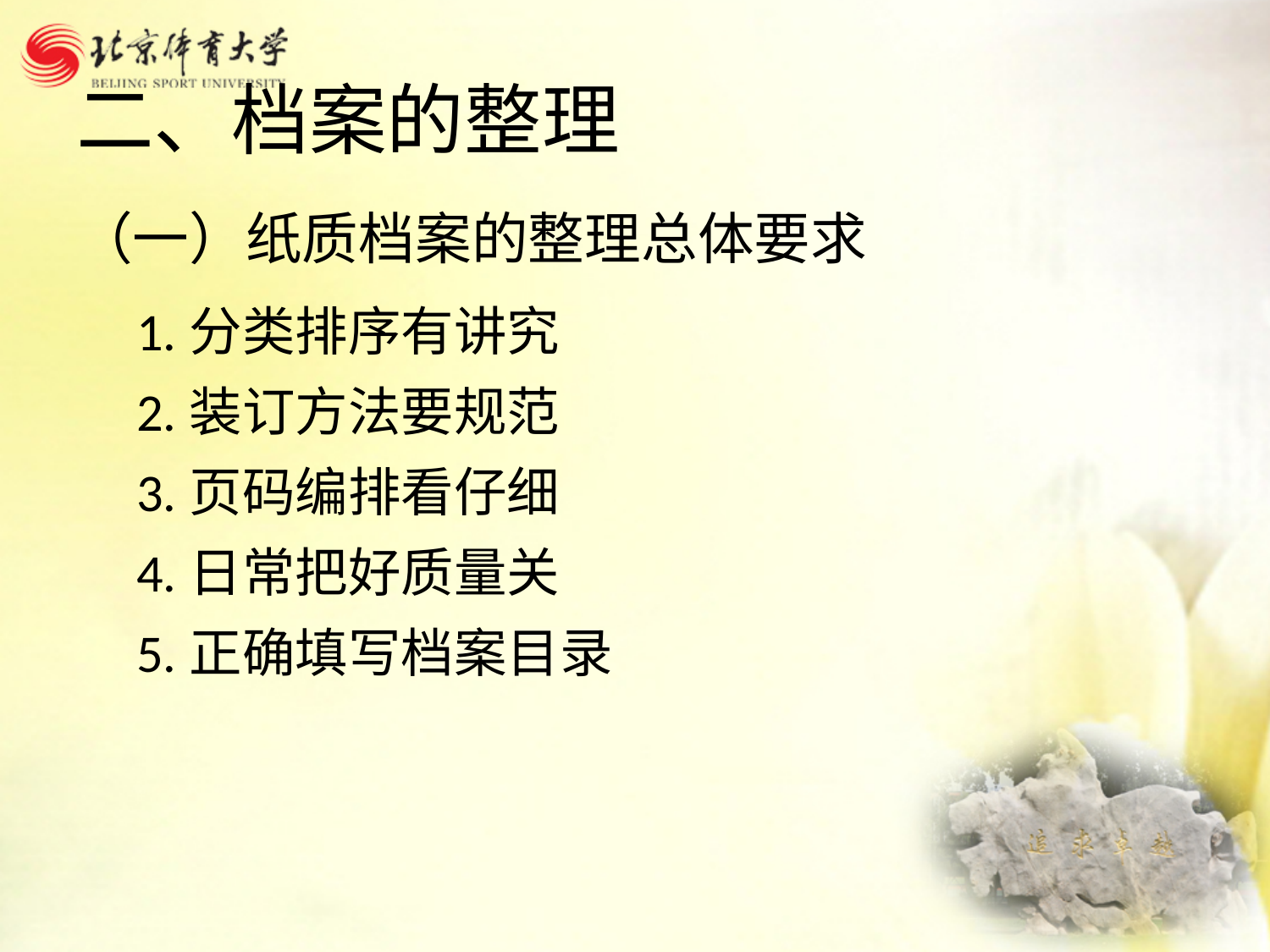

# 二、档案的整理
（一）纸质档案的整理总体要求
     1.分类排序有讲究
     2.装订方法要规范
     3.页码编排看仔细
     4.日常把好质量关
     5.正确填写档案目录